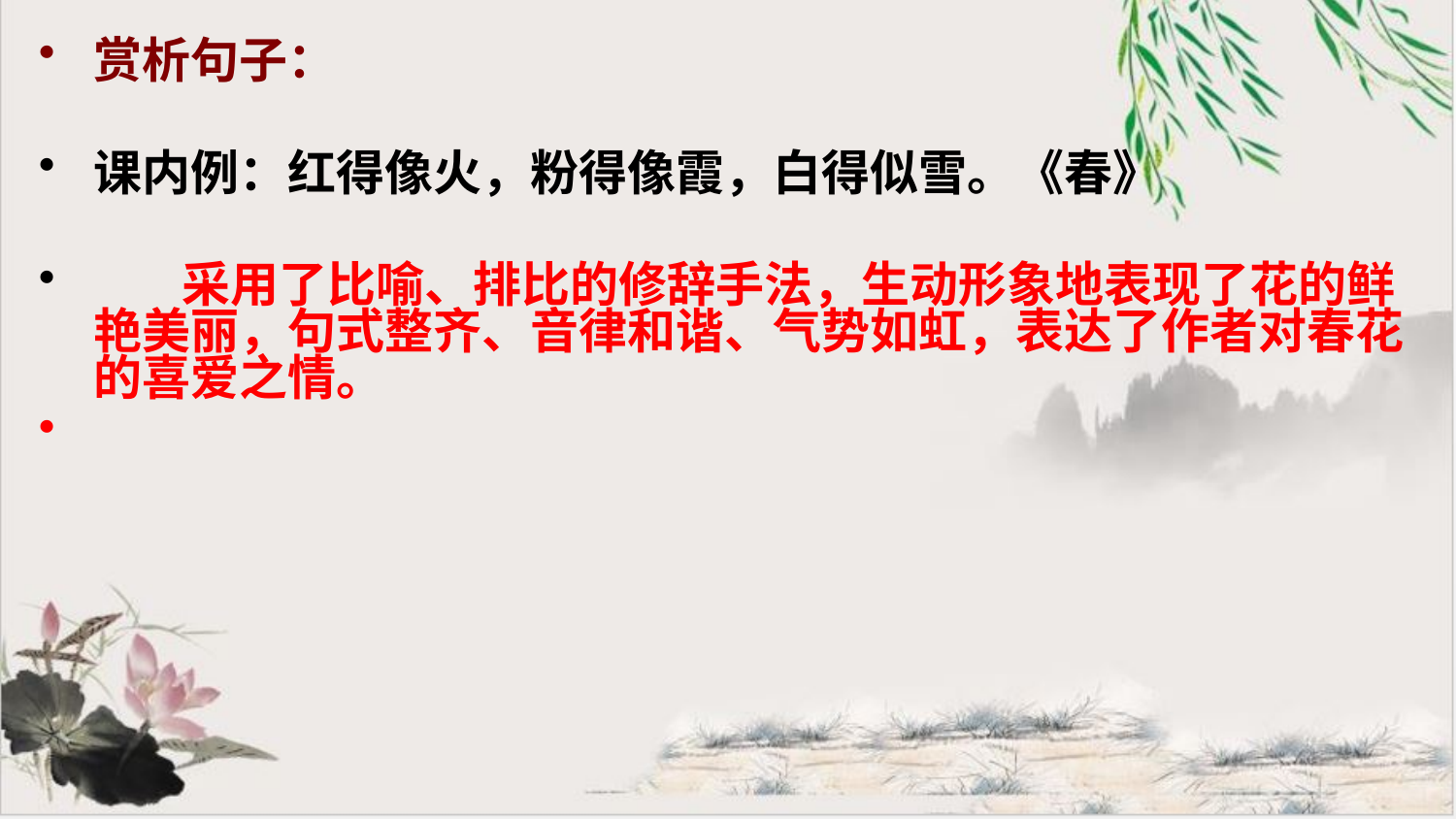

赏析句子：

课内例：红得像火，粉得像霞，白得似雪。《春》

       采用了比喻、排比的修辞手法，生动形象地表现了花的鲜艳美丽，句式整齐、音律和谐、气势如虹，表达了作者对春花的喜爱之情。